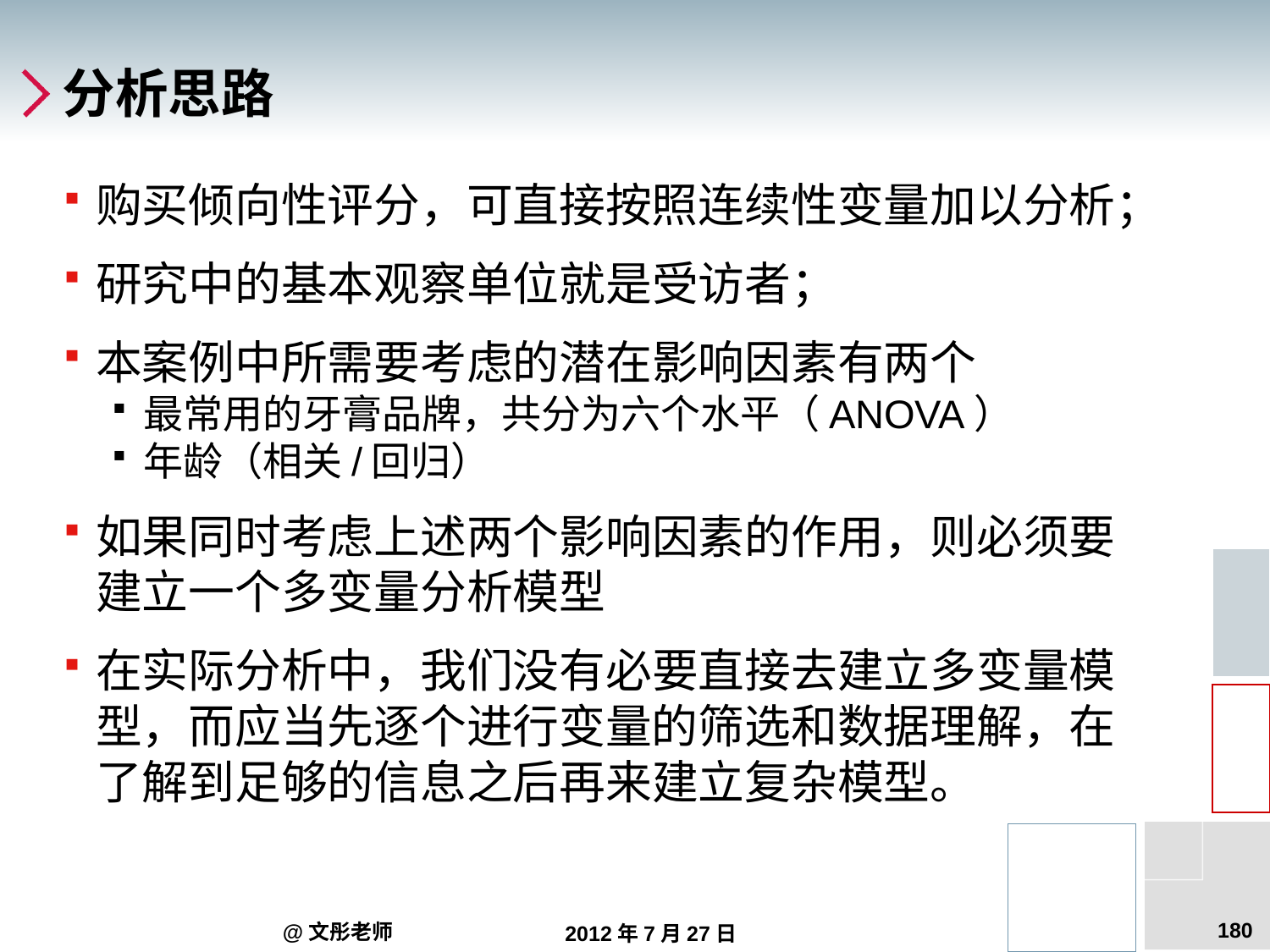

# 分析思路
购买倾向性评分，可直接按照连续性变量加以分析；
研究中的基本观察单位就是受访者；
本案例中所需要考虑的潜在影响因素有两个
最常用的牙膏品牌，共分为六个水平（ANOVA）
年龄（相关/回归）
如果同时考虑上述两个影响因素的作用，则必须要建立一个多变量分析模型
在实际分析中，我们没有必要直接去建立多变量模型，而应当先逐个进行变量的筛选和数据理解，在了解到足够的信息之后再来建立复杂模型。

180
@文彤老师

2012年7月27日